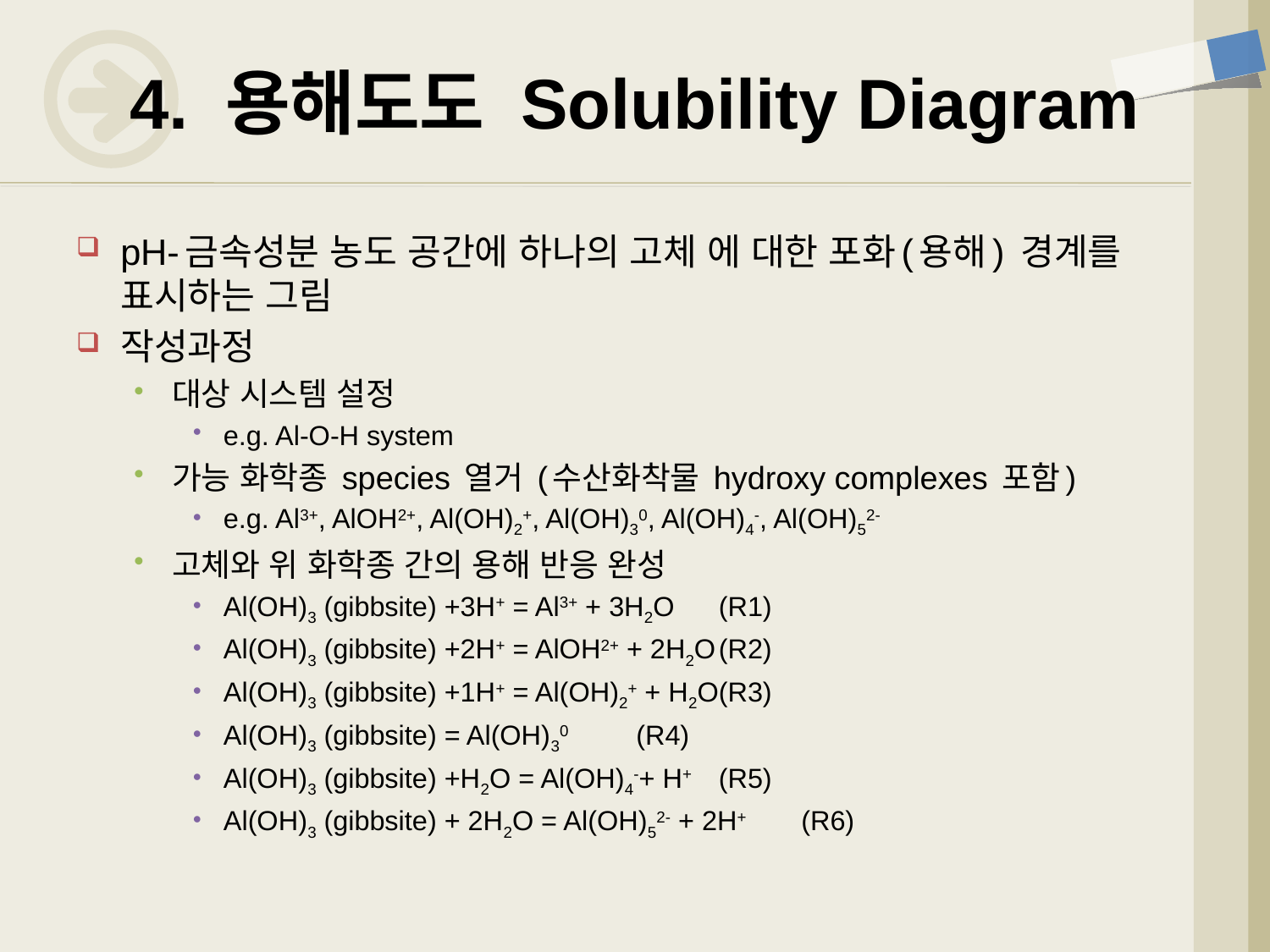

# 4. 용해도도 Solubility Diagram
pH-금속성분 농도 공간에 하나의 고체 에 대한 포화(용해) 경계를 표시하는 그림
작성과정
대상 시스템 설정
e.g. Al-O-H system
가능 화학종 species 열거 (수산화착물 hydroxy complexes 포함)
e.g. Al3+, AlOH2+, Al(OH)2+, Al(OH)30, Al(OH)4-, Al(OH)52-
고체와 위 화학종 간의 용해 반응 완성
Al(OH)3 (gibbsite) +3H+ = Al3+ + 3H2O		(R1)
Al(OH)3 (gibbsite) +2H+ = AlOH2+ + 2H2O	(R2)
Al(OH)3 (gibbsite) +1H+ = Al(OH)2+ + H2O	(R3)
Al(OH)3 (gibbsite) = Al(OH)30 		(R4)
Al(OH)3 (gibbsite) +H2O = Al(OH)4-+ H+		(R5)
Al(OH)3 (gibbsite) + 2H2O = Al(OH)52- + 2H+ 	(R6)